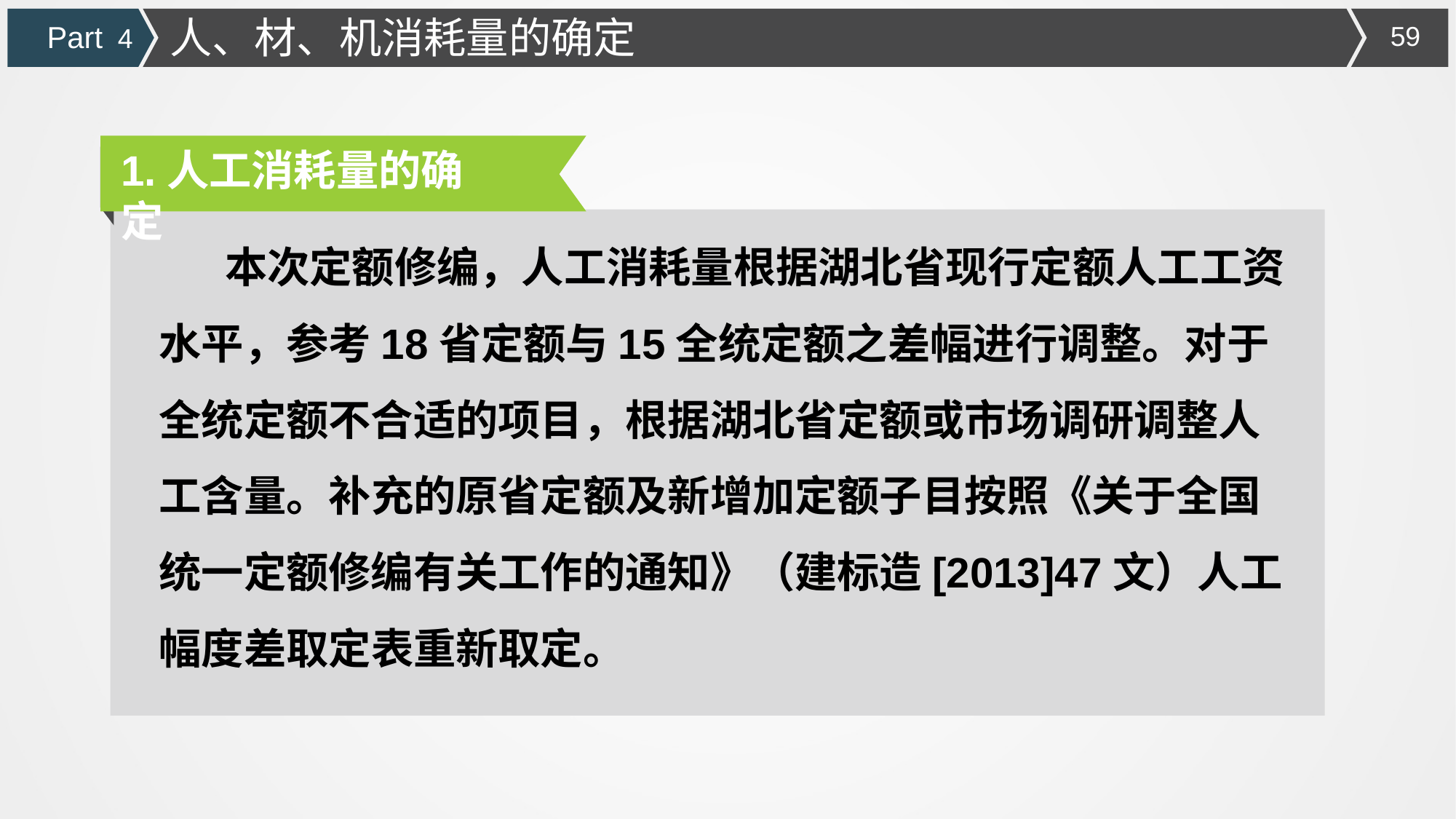

人、材、机消耗量的确定
Part  4

1.人工消耗量的确定

      本次定额修编，人工消耗量根据湖北省现行定额人工工资水平，参考18省定额与15全统定额之差幅进行调整。对于全统定额不合适的项目，根据湖北省定额或市场调研调整人工含量。补充的原省定额及新增加定额子目按照《关于全国统一定额修编有关工作的通知》（建标造[2013]47文）人工幅度差取定表重新取定。